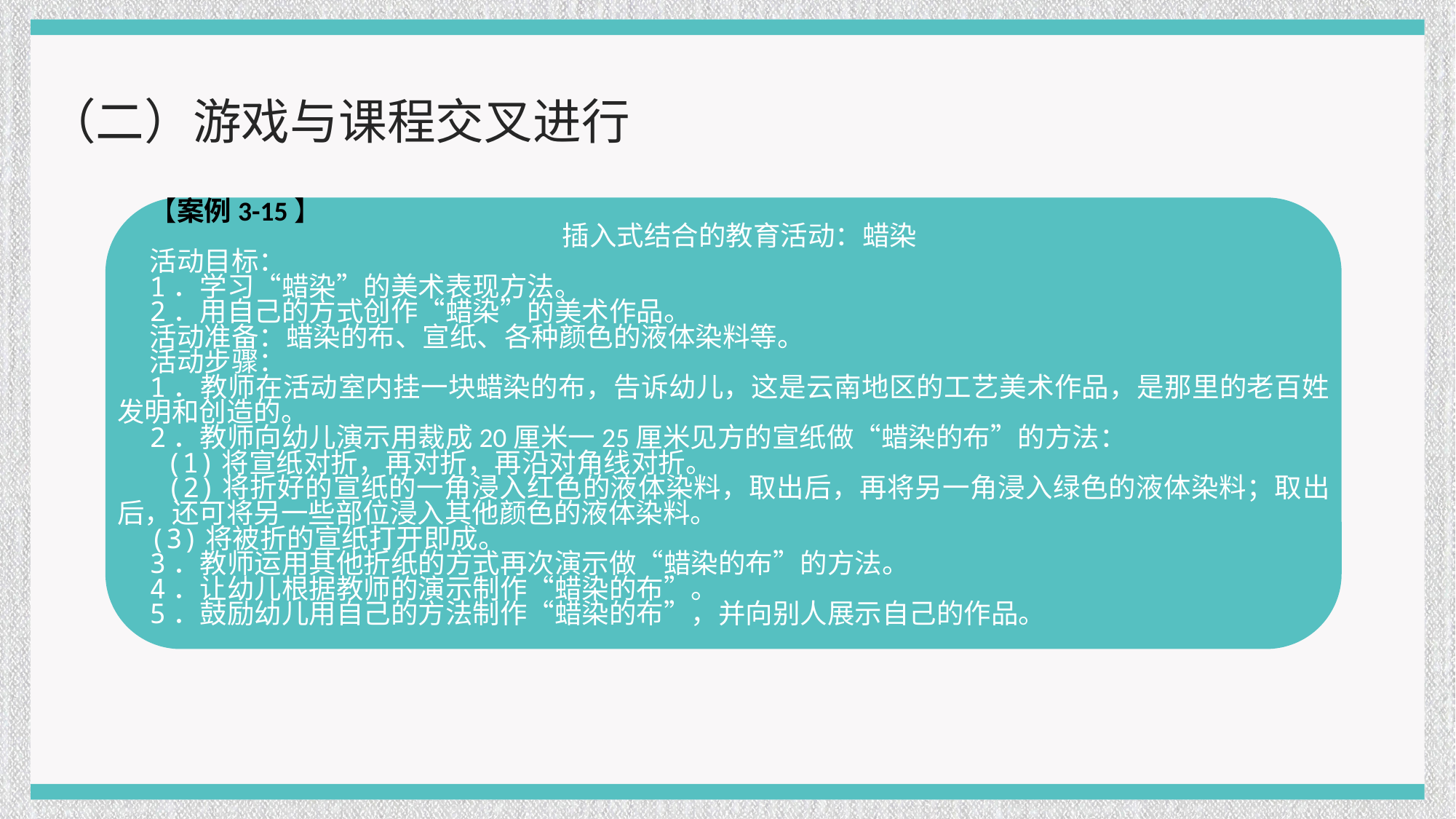

（二）游戏与课程交叉进行
【案例3-15】
插入式结合的教育活动：蜡染
活动目标：
1．学习“蜡染”的美术表现方法。
2．用自己的方式创作“蜡染”的美术作品。
活动准备：蜡染的布、宣纸、各种颜色的液体染料等。
活动步骤：
1．教师在活动室内挂一块蜡染的布，告诉幼儿，这是云南地区的工艺美术作品，是那里的老百姓发明和创造的。
2．教师向幼儿演示用裁成20厘米一25厘米见方的宣纸做“蜡染的布”的方法：
 (1)将宣纸对折，再对折，再沿对角线对折。
 (2)将折好的宣纸的一角浸入红色的液体染料，取出后，再将另一角浸入绿色的液体染料；取出后，还可将另一些部位浸入其他颜色的液体染料。
(3)将被折的宣纸打开即成。
3．教师运用其他折纸的方式再次演示做“蜡染的布”的方法。
4．让幼儿根据教师的演示制作“蜡染的布”。
5．鼓励幼儿用自己的方法制作“蜡染的布”，并向别人展示自己的作品。